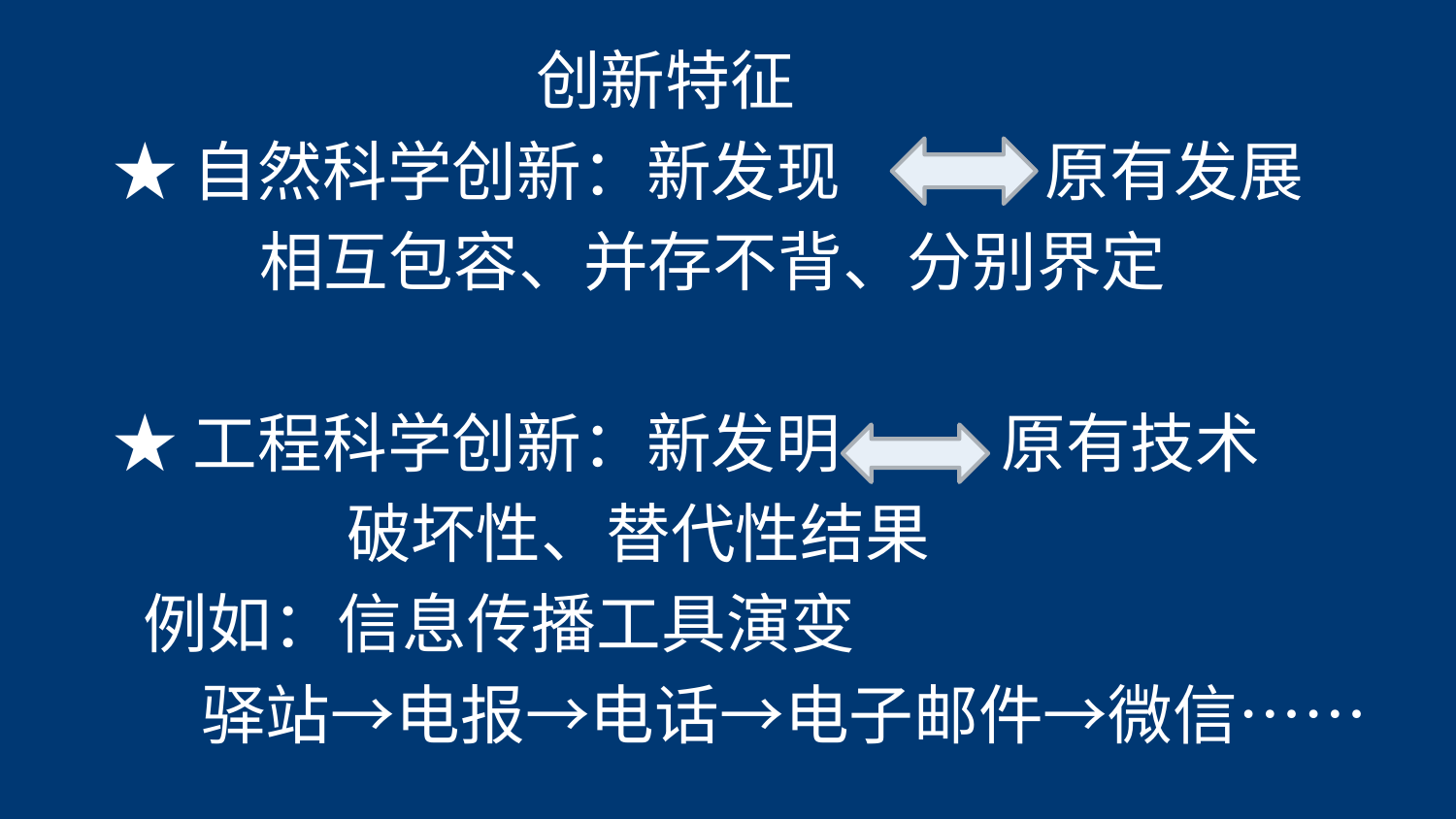

创新特征
★自然科学创新：新发现              原有发展
         相互包容、并存不背、分别界定

★工程科学创新：新发明           原有技术
               破坏性、替代性结果
 例如：信息传播工具演变
     驿站→电报→电话→电子邮件→微信……